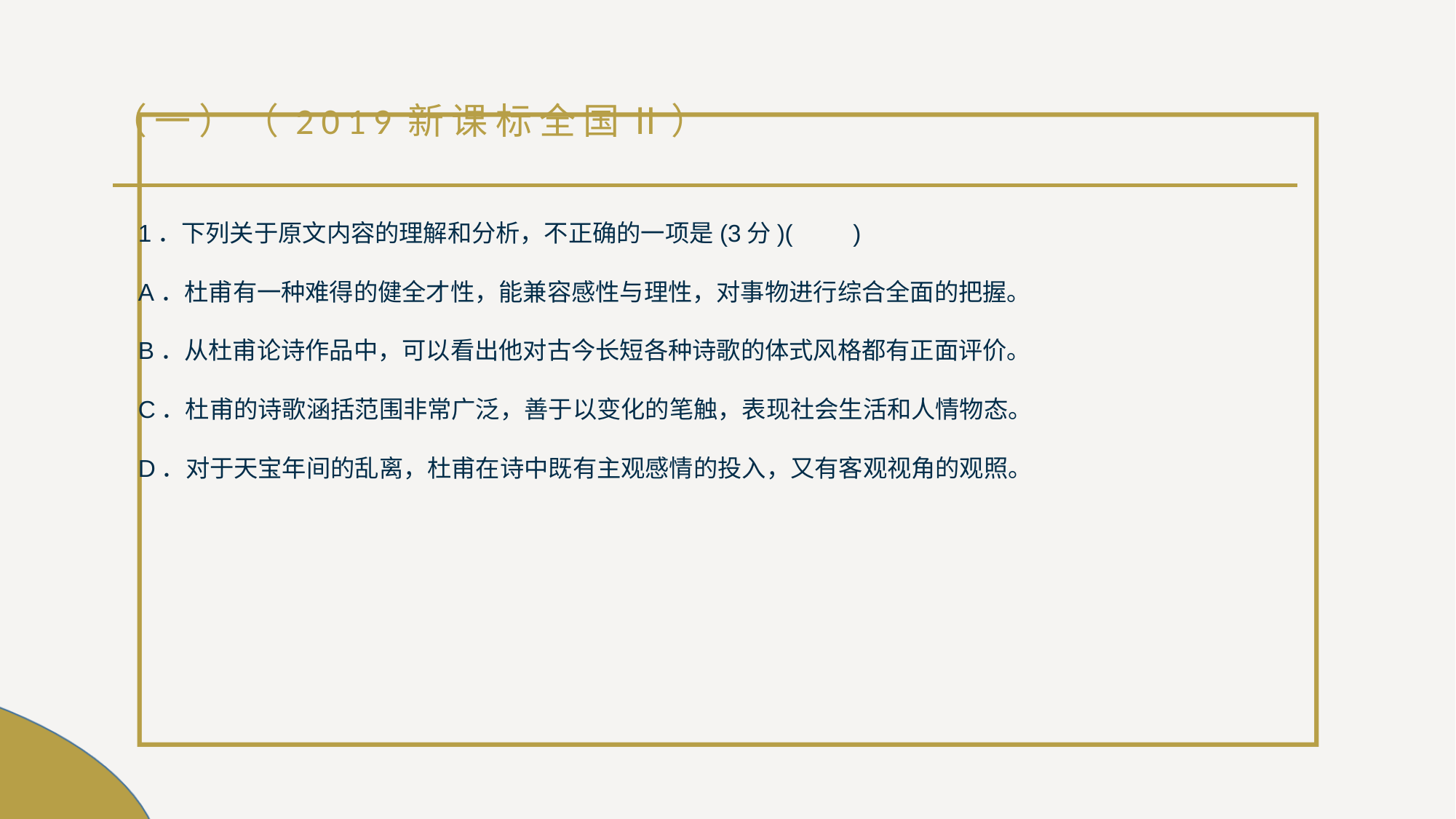

# （一）（2019新课标全国Ⅱ）
1．下列关于原文内容的理解和分析，不正确的一项是(3分)(　　)
A．杜甫有一种难得的健全才性，能兼容感性与理性，对事物进行综合全面的把握。
B．从杜甫论诗作品中，可以看出他对古今长短各种诗歌的体式风格都有正面评价。
C．杜甫的诗歌涵括范围非常广泛，善于以变化的笔触，表现社会生活和人情物态。
D．对于天宝年间的乱离，杜甫在诗中既有主观感情的投入，又有客观视角的观照。